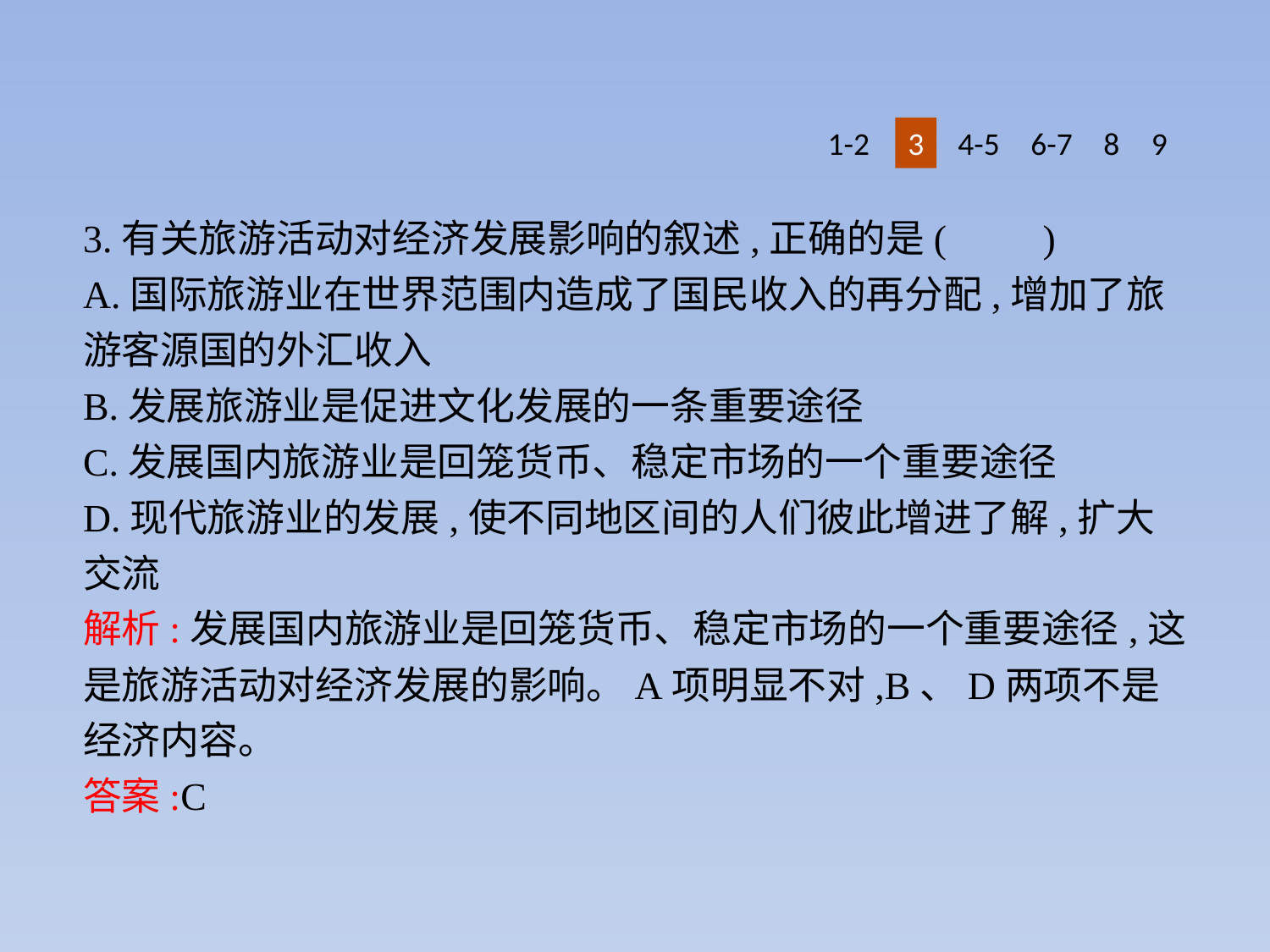

1-2
3
4-5
6-7
8
9
3.有关旅游活动对经济发展影响的叙述,正确的是(　　)
A.国际旅游业在世界范围内造成了国民收入的再分配,增加了旅游客源国的外汇收入
B.发展旅游业是促进文化发展的一条重要途径
C.发展国内旅游业是回笼货币、稳定市场的一个重要途径
D.现代旅游业的发展,使不同地区间的人们彼此增进了解,扩大交流
解析:发展国内旅游业是回笼货币、稳定市场的一个重要途径,这是旅游活动对经济发展的影响。A项明显不对,B、D两项不是经济内容。
答案:C